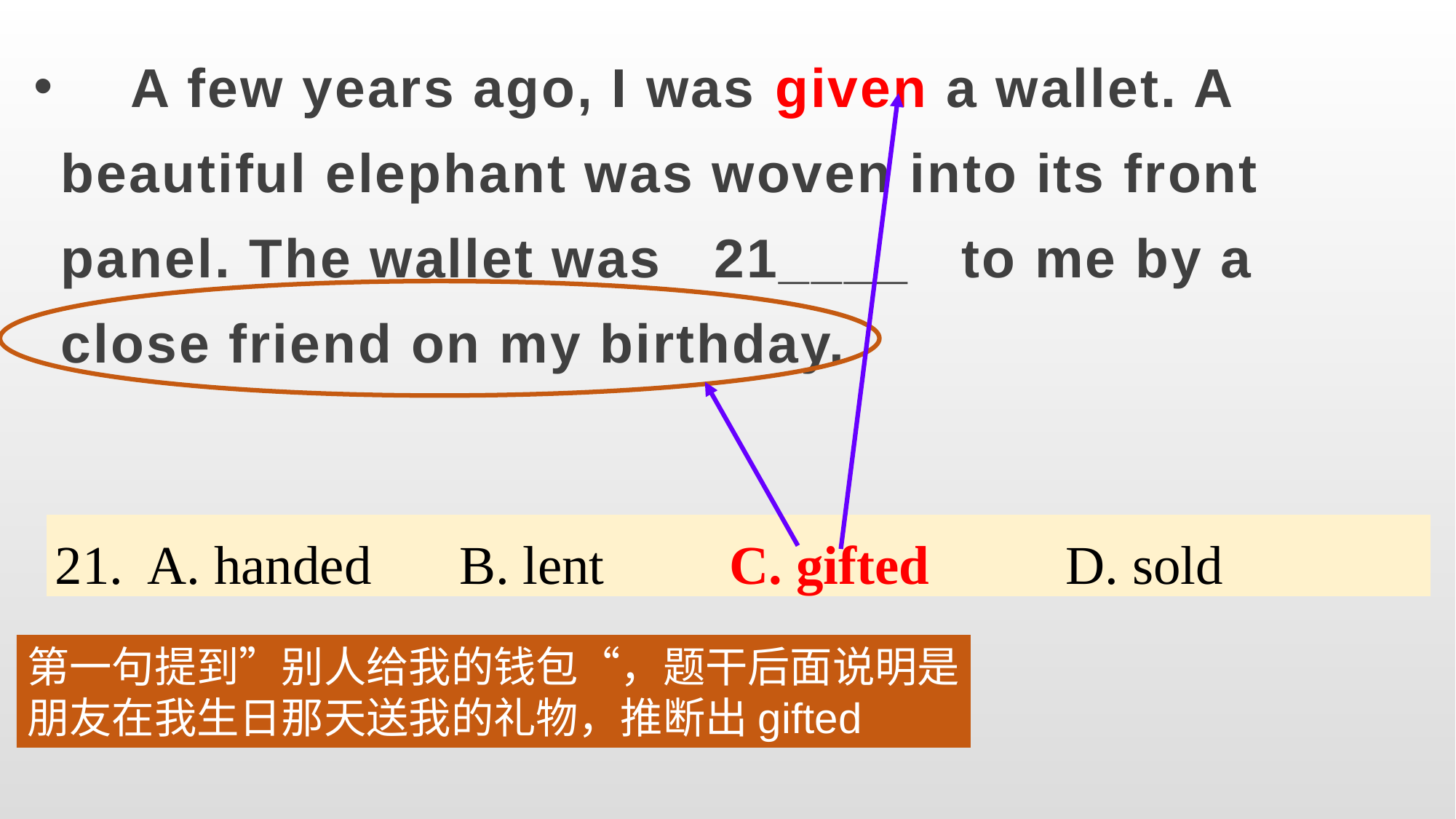

A few years ago, I was given a wallet. A beautiful elephant was woven into its front panel. The wallet was   21____   to me by a close friend on my birthday.

| 21. | A. handed | B. lent | C. gifted | D. sold |
| --- | --- | --- | --- | --- |
第一句提到”别人给我的钱包“，题干后面说明是
朋友在我生日那天送我的礼物，推断出gifted